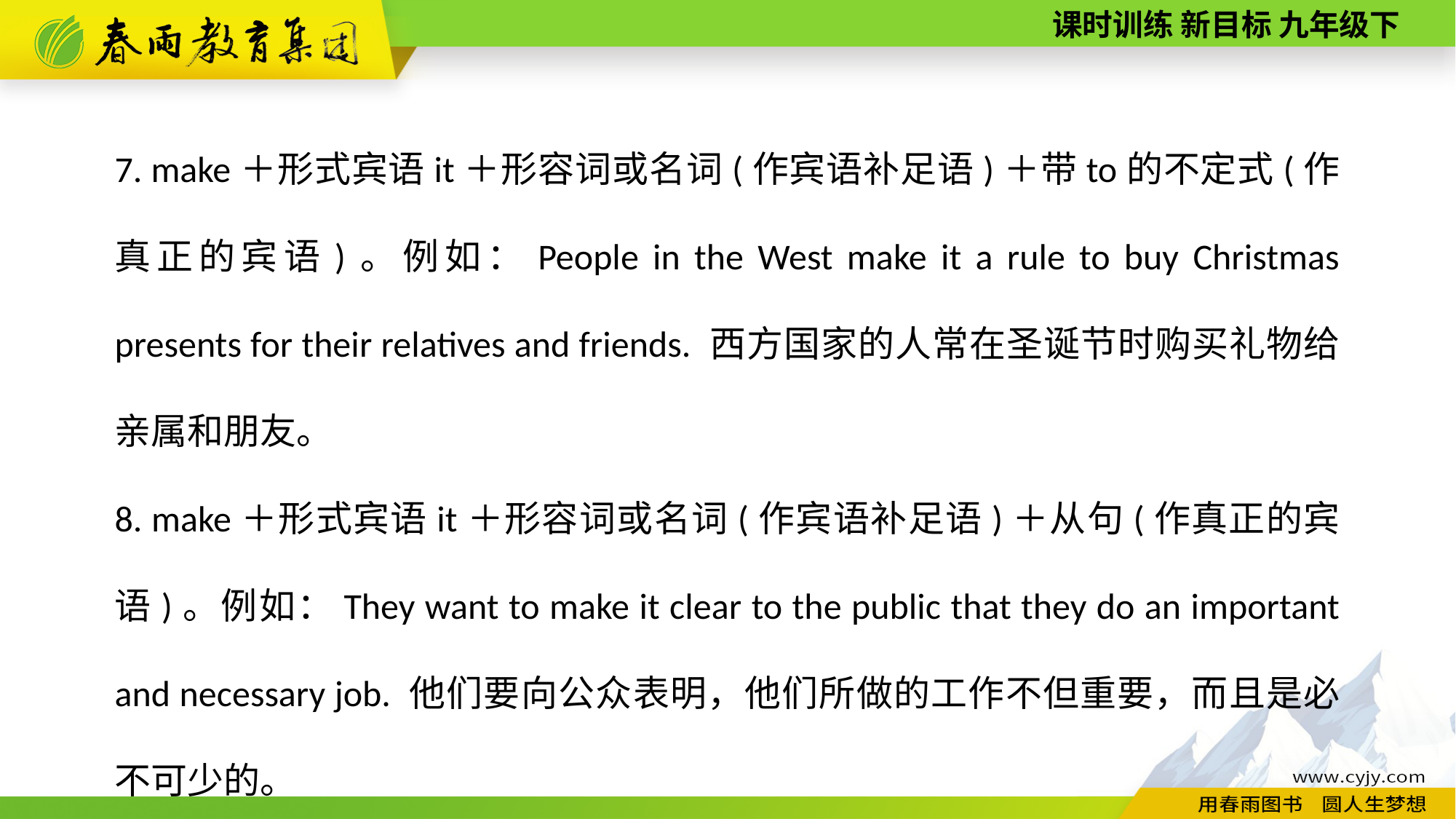

7. make＋形式宾语it＋形容词或名词(作宾语补足语)＋带to的不定式(作真正的宾语)。例如：People in the West make it a rule to buy Christmas presents for their relatives and friends. 西方国家的人常在圣诞节时购买礼物给亲属和朋友。
8. make＋形式宾语it＋形容词或名词(作宾语补足语)＋从句(作真正的宾语)。例如：They want to make it clear to the public that they do an important and necessary job. 他们要向公众表明，他们所做的工作不但重要，而且是必不可少的。